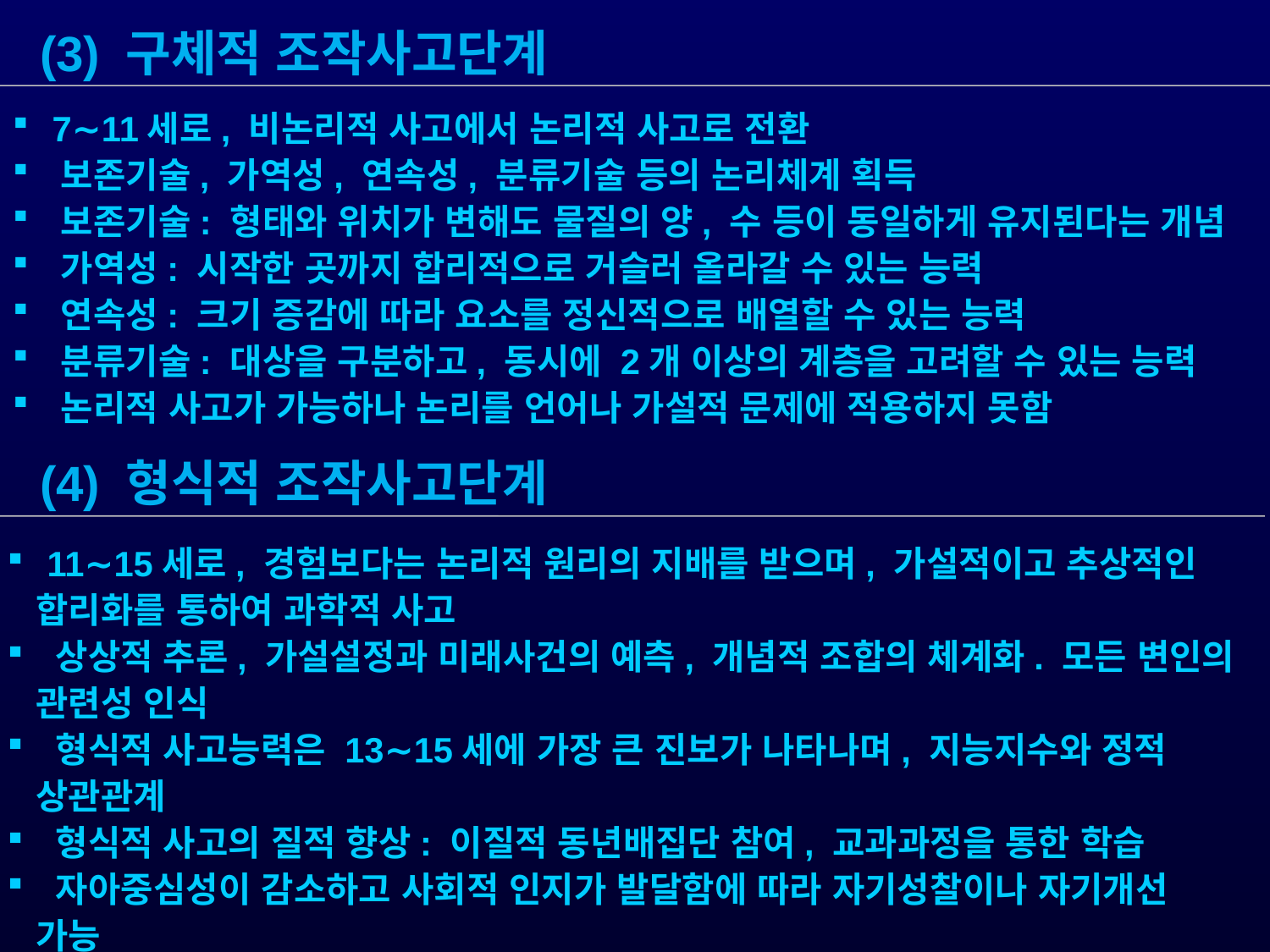

(3) 구체적 조작사고단계

 7∼11세로, 비논리적 사고에서 논리적 사고로 전환
 보존기술, 가역성, 연속성, 분류기술 등의 논리체계 획득
 보존기술: 형태와 위치가 변해도 물질의 양, 수 등이 동일하게 유지된다는 개념
 가역성: 시작한 곳까지 합리적으로 거슬러 올라갈 수 있는 능력
 연속성: 크기 증감에 따라 요소를 정신적으로 배열할 수 있는 능력
 분류기술: 대상을 구분하고, 동시에 2개 이상의 계층을 고려할 수 있는 능력
 논리적 사고가 가능하나 논리를 언어나 가설적 문제에 적용하지 못함
  (4) 형식적 조작사고단계

 11∼15세로, 경험보다는 논리적 원리의 지배를 받으며, 가설적이고 추상적인
  합리화를 통하여 과학적 사고
 상상적 추론, 가설설정과 미래사건의 예측, 개념적 조합의 체계화. 모든 변인의
  관련성 인식
 형식적 사고능력은 13∼15세에 가장 큰 진보가 나타나며, 지능지수와 정적
  상관관계
 형식적 사고의 질적 향상: 이질적 동년배집단 참여, 교과과정을 통한 학습
 자아중심성이 감소하고 사회적 인지가 발달함에 따라 자기성찰이나 자기개선
  가능